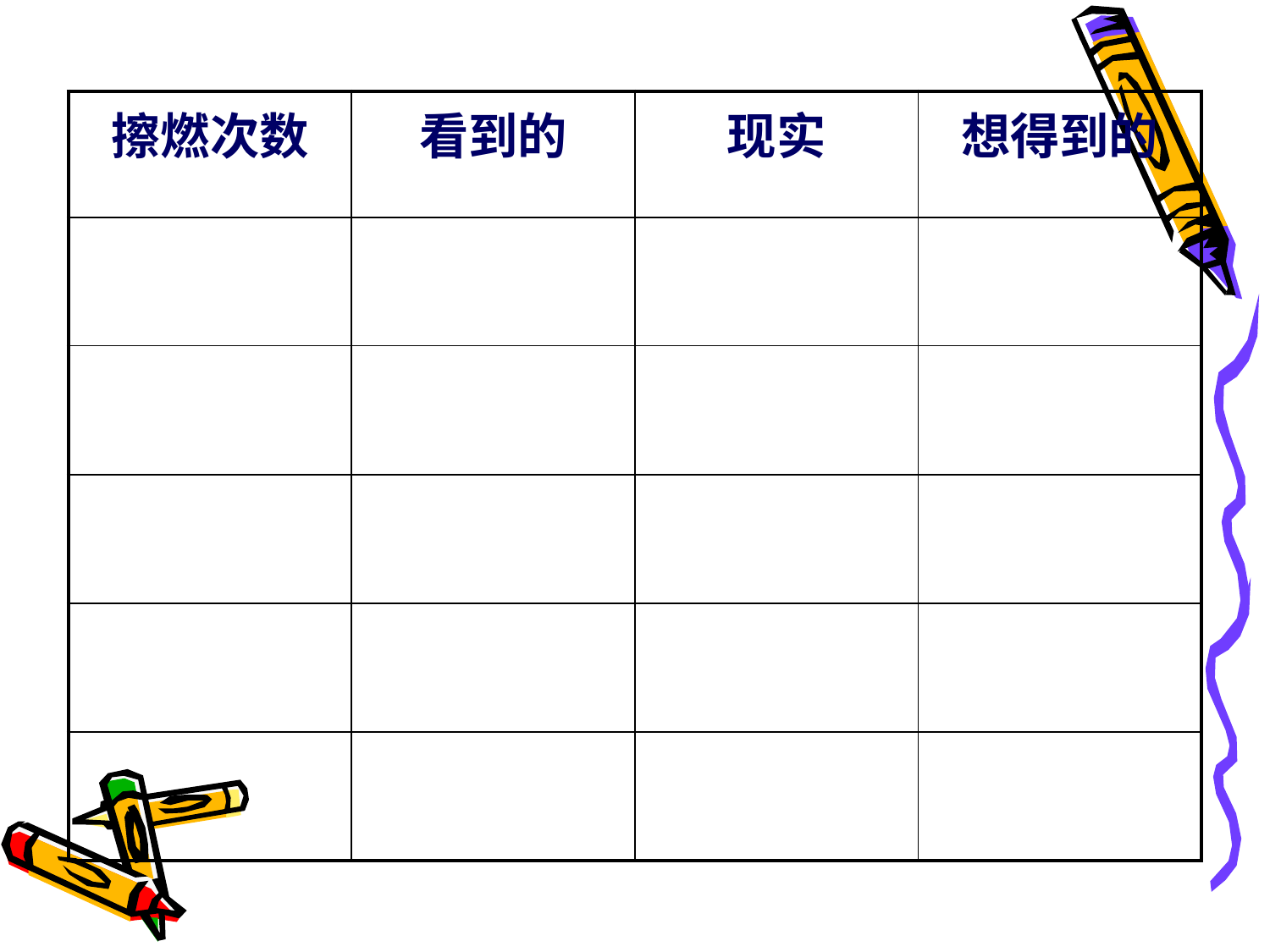

| 擦燃次数 | 看到的 | 现实 | 想得到的 |
| --- | --- | --- | --- |
|  |  |  |  |
|  |  |  |  |
|  |  |  |  |
|  |  |  |  |
|  |  |  |  |